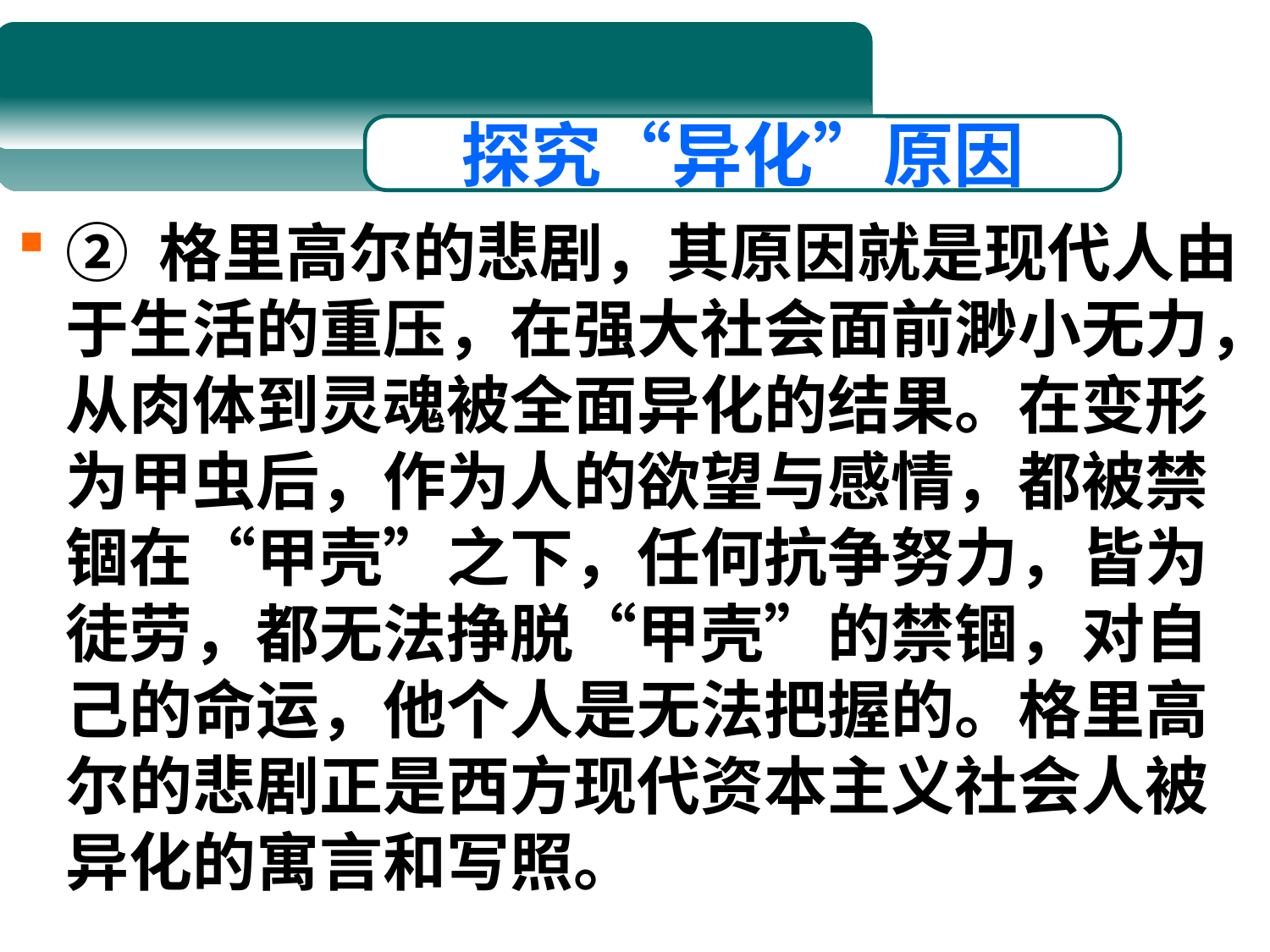

探究“异化”原因
② 格里高尔的悲剧，其原因就是现代人由于生活的重压，在强大社会面前渺小无力，从肉体到灵魂被全面异化的结果。在变形为甲虫后，作为人的欲望与感情，都被禁锢在“甲壳”之下，任何抗争努力，皆为徒劳，都无法挣脱“甲壳”的禁锢，对自己的命运，他个人是无法把握的。格里高尔的悲剧正是西方现代资本主义社会人被异化的寓言和写照。